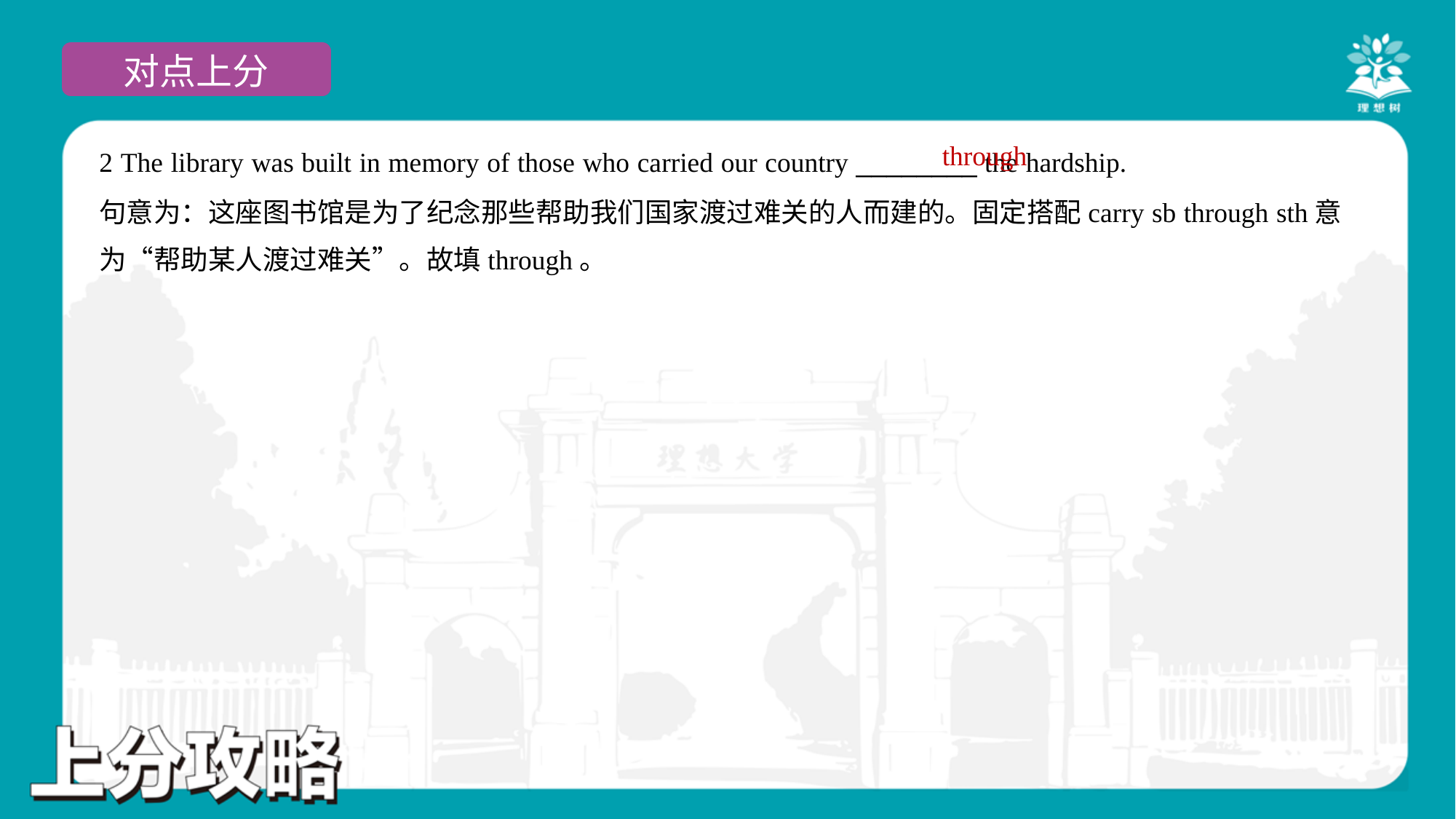

through
2 The library was built in memory of those who carried our country ________ the hardship.
句意为：这座图书馆是为了纪念那些帮助我们国家渡过难关的人而建的。固定搭配carry sb through sth意
为“帮助某人渡过难关”。故填through。